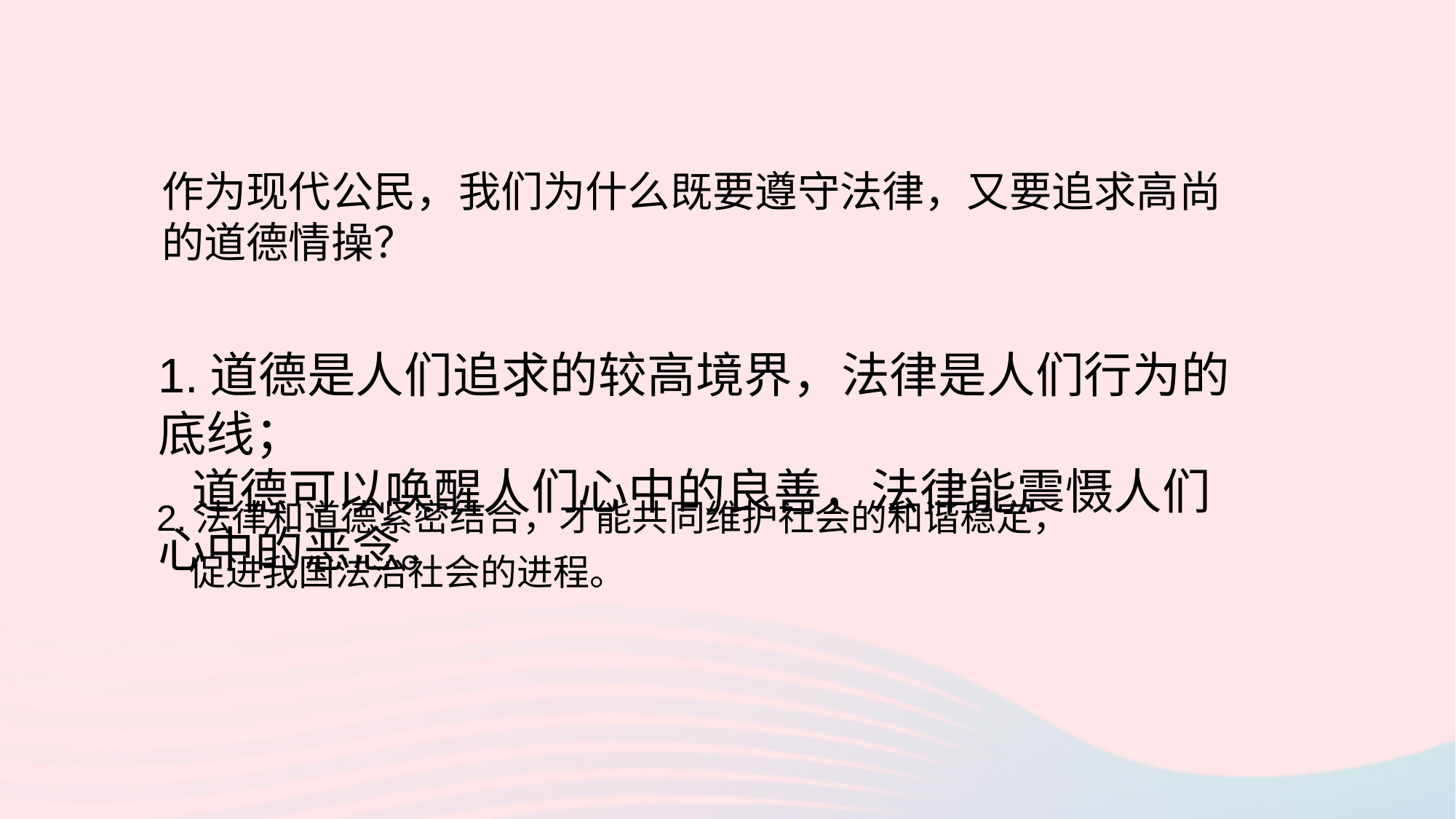

作为现代公民，我们为什么既要遵守法律，又要追求高尚的道德情操？
1.道德是人们追求的较高境界，法律是人们行为的底线；
  道德可以唤醒人们心中的良善，法律能震慑人们心中的恶念。

2.法律和道德紧密结合，才能共同维护社会的和谐稳定，
   促进我国法治社会的进程。